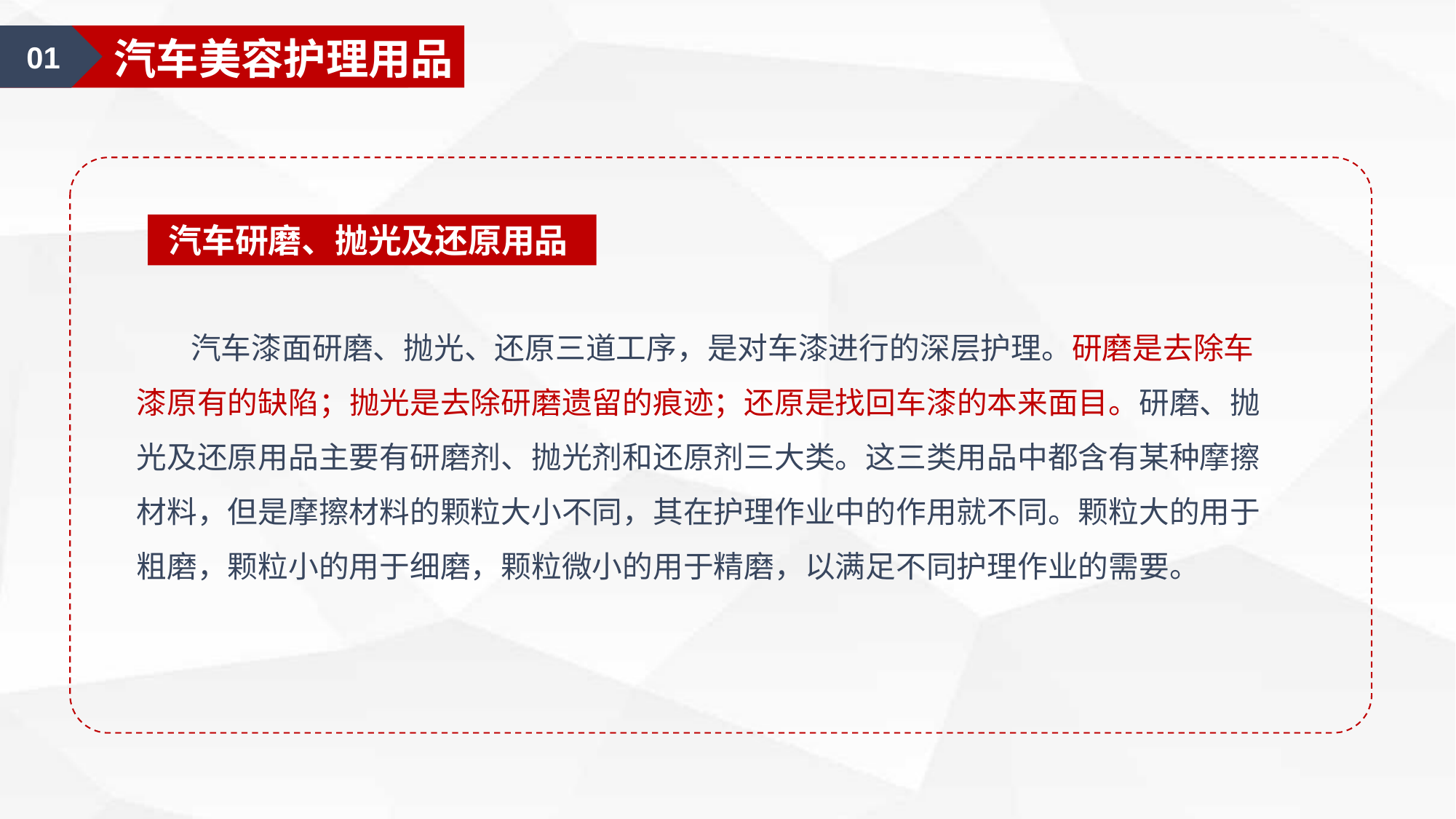

01
汽车美容认知

01
汽车美容护理用品

汽车研磨、抛光及还原用品
       汽车漆面研磨、抛光、还原三道工序，是对车漆进行的深层护理。研磨是去除车漆原有的缺陷；抛光是去除研磨遗留的痕迹；还原是找回车漆的本来面目。研磨、抛光及还原用品主要有研磨剂、抛光剂和还原剂三大类。这三类用品中都含有某种摩擦材料，但是摩擦材料的颗粒大小不同，其在护理作业中的作用就不同。颗粒大的用于粗磨，颗粒小的用于细磨，颗粒微小的用于精磨，以满足不同护理作业的需要。